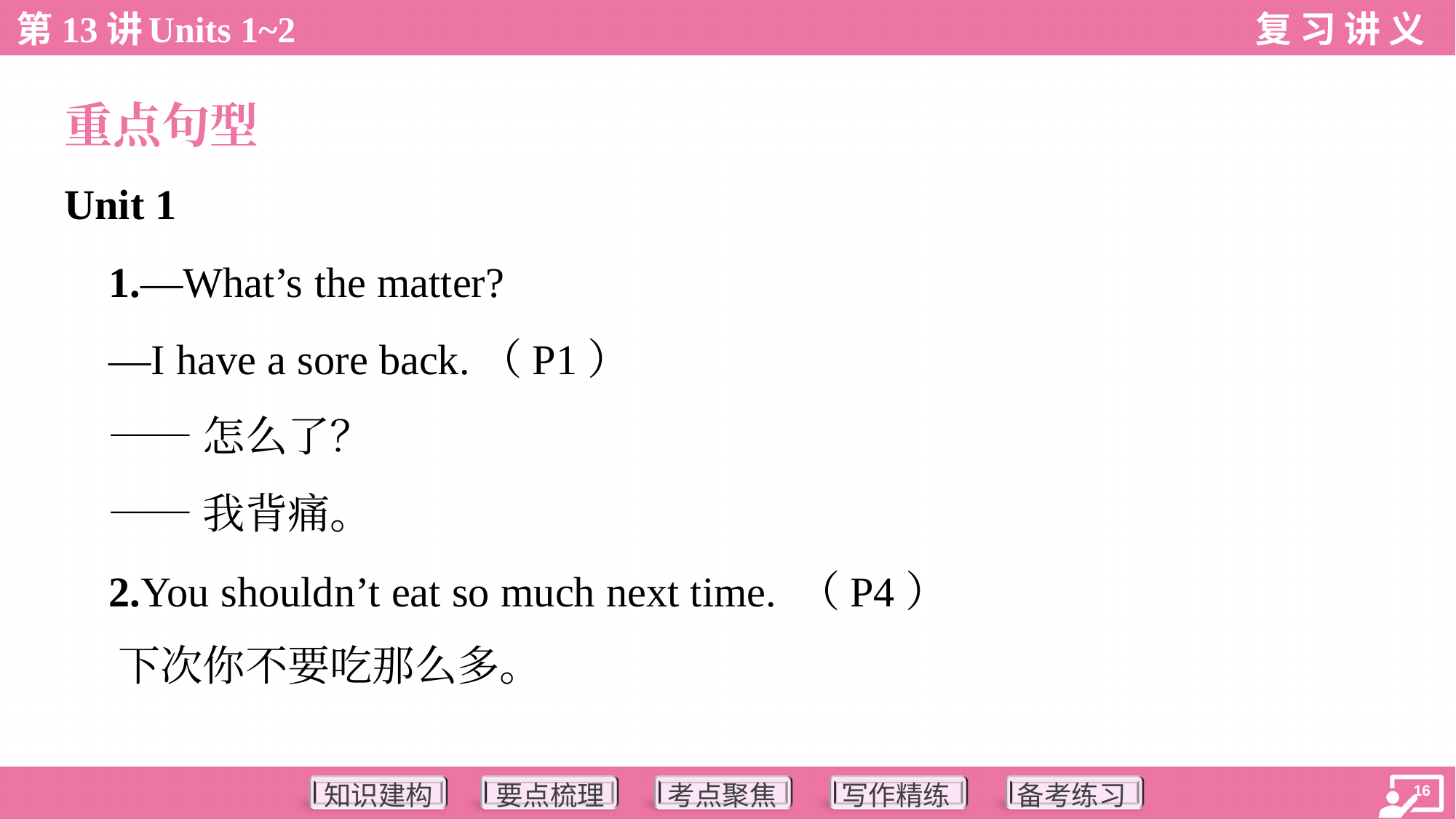

重点句型
Unit 1
    1.—What’s the matter?
    —I have a sore back.（P1）
    ——怎么了？
    ——我背痛。
    2.You shouldn’t eat so much next time. （P4）
    下次你不要吃那么多。